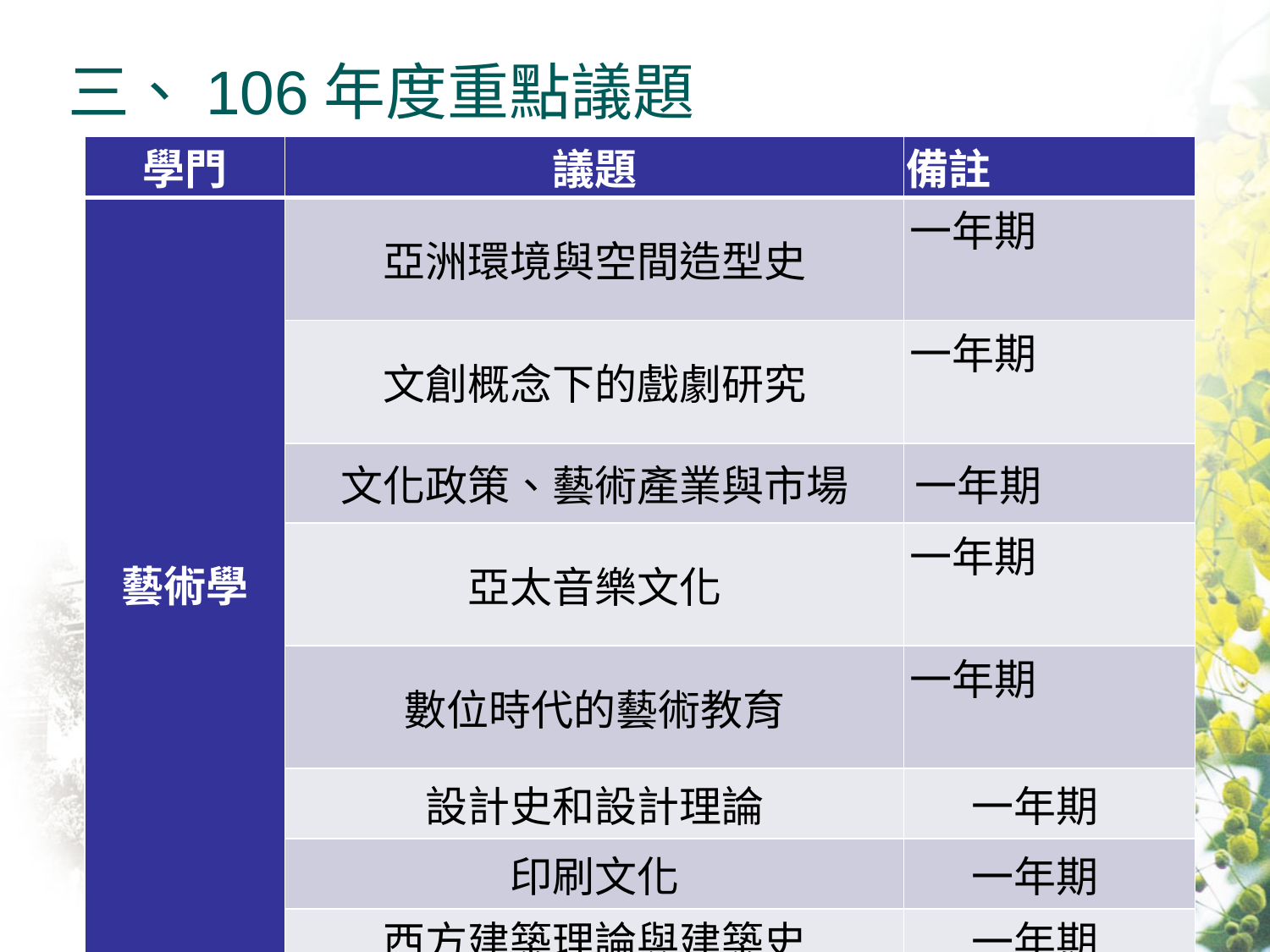

# 三、106年度重點議題
| 學門 | 議題 | 備註 |
| --- | --- | --- |
| 藝術學 | 亞洲環境與空間造型史 | 一年期 |
|  | 文創概念下的戲劇研究 | 一年期 |
|  | 文化政策、藝術產業與市場 | 一年期 |
|  | 亞太音樂文化 | 一年期 |
|  | 數位時代的藝術教育 | 一年期 |
|  | 設計史和設計理論 | 一年期 |
|  | 印刷文化 | 一年期 |
|  | 西方建築理論與建築史 | 一年期 |
| 人類學 | 美學與藝術人類學 | 一年期 |
|  | 區域考古學 | 一年期 |